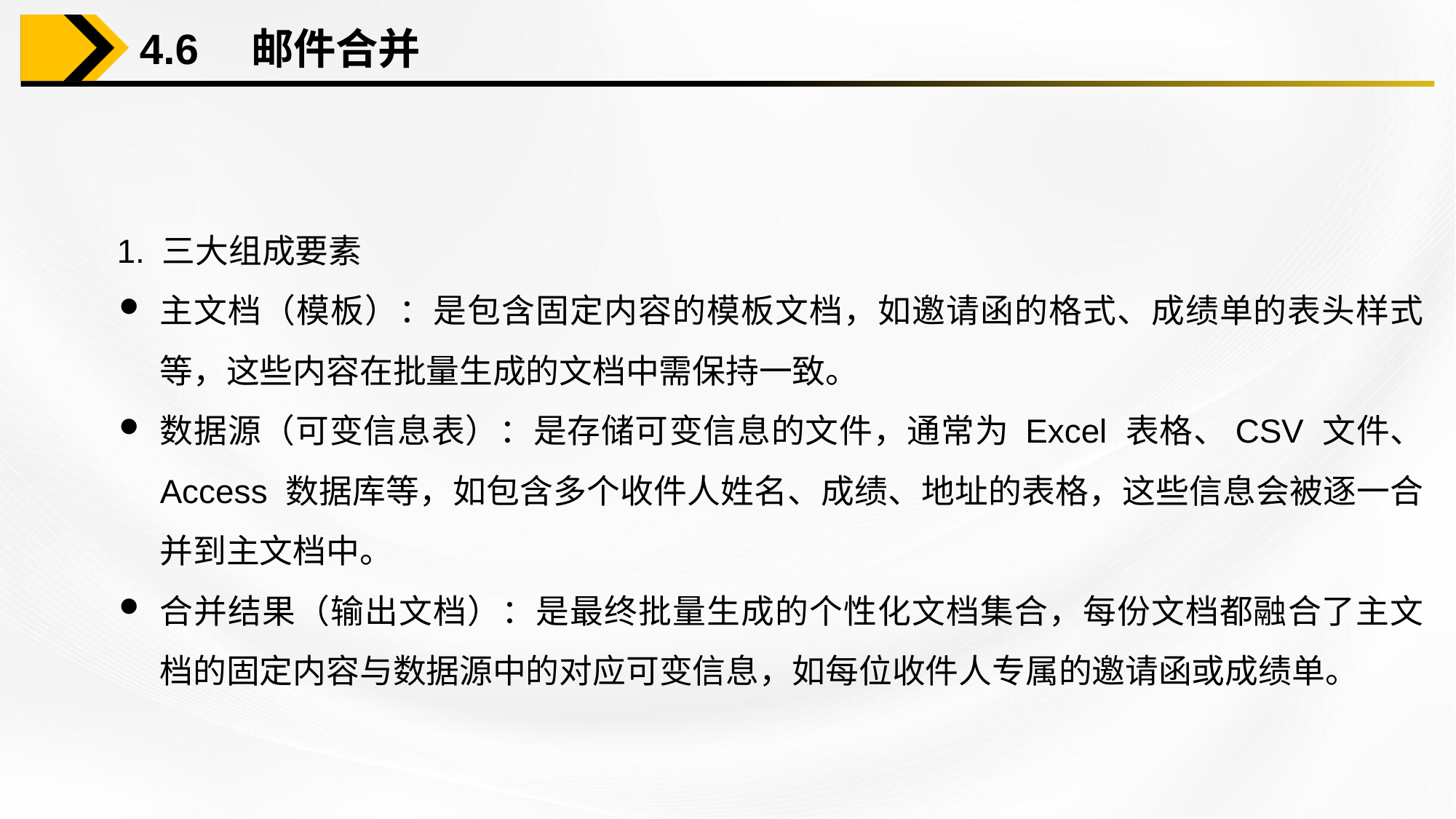

4.6　邮件合并
1. 三大组成要素
主文档（模板）：是包含固定内容的模板文档，如邀请函的格式、成绩单的表头样式等，这些内容在批量生成的文档中需保持一致。
数据源（可变信息表）：是存储可变信息的文件，通常为 Excel 表格、CSV 文件、 Access 数据库等，如包含多个收件人姓名、成绩、地址的表格，这些信息会被逐一合并到主文档中。
合并结果（输出文档）：是最终批量生成的个性化文档集合，每份文档都融合了主文档的固定内容与数据源中的对应可变信息，如每位收件人专属的邀请函或成绩单。